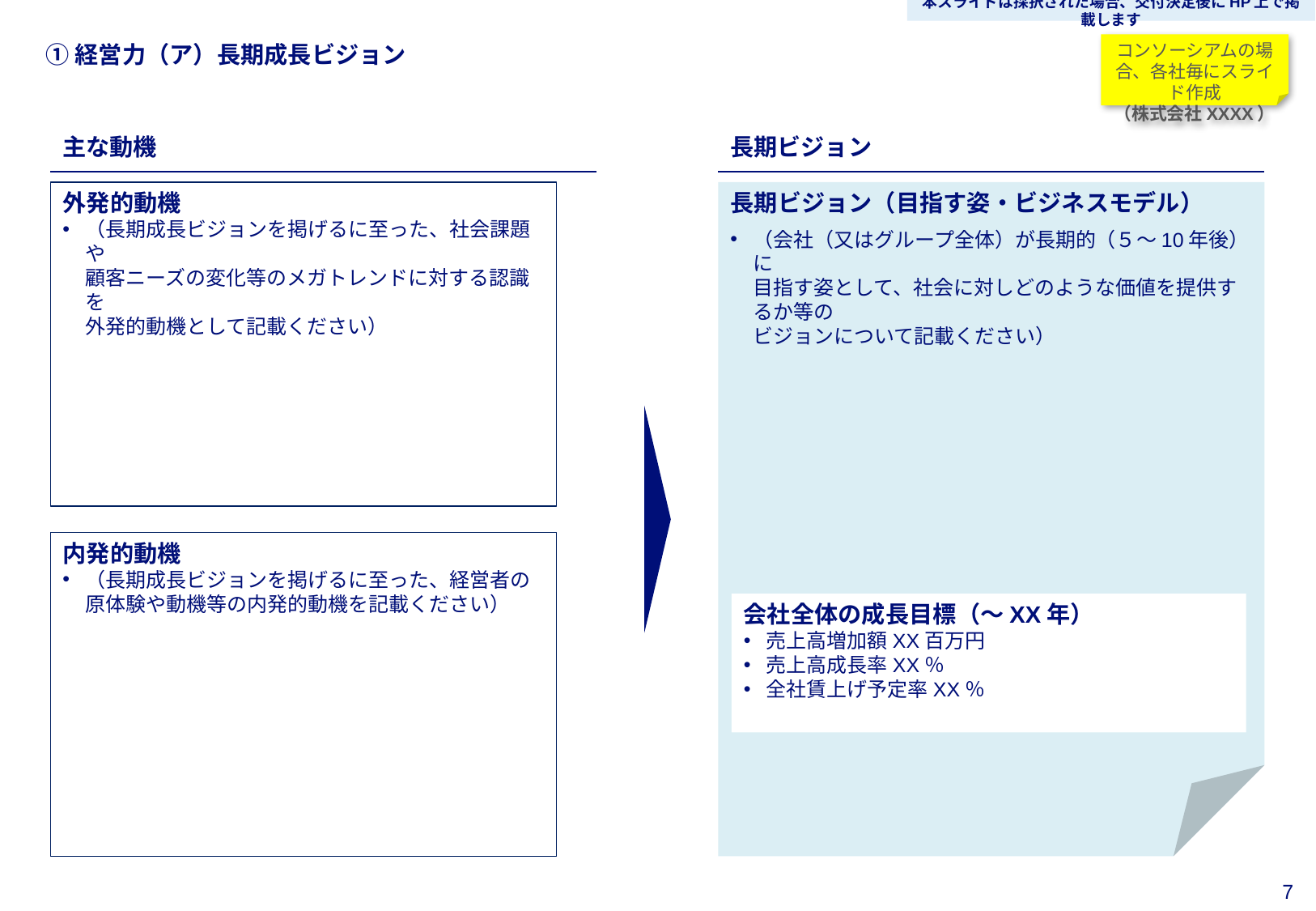

本スライドは採択された場合、交付決定後にHP上で掲載します
当スライドは作成必須
#
①経営力（ア）長期成長ビジョン
コンソーシアムの場合、各社毎にスライド作成
（株式会社XXXX）
主な動機
長期ビジョン
外発的動機
（長期成長ビジョンを掲げるに至った、社会課題や
顧客ニーズの変化等のメガトレンドに対する認識を
外発的動機として記載ください）
長期ビジョン（目指す姿・ビジネスモデル）
（会社（又はグループ全体）が長期的（５～10年後）に
目指す姿として、社会に対しどのような価値を提供するか等の
ビジョンについて記載ください）

内発的動機
（長期成長ビジョンを掲げるに至った、経営者の原体験や動機等の内発的動機を記載ください）
会社全体の成長目標（～XX年）
売上高増加額XX百万円
売上高成長率XX％
全社賃上げ予定率XX％